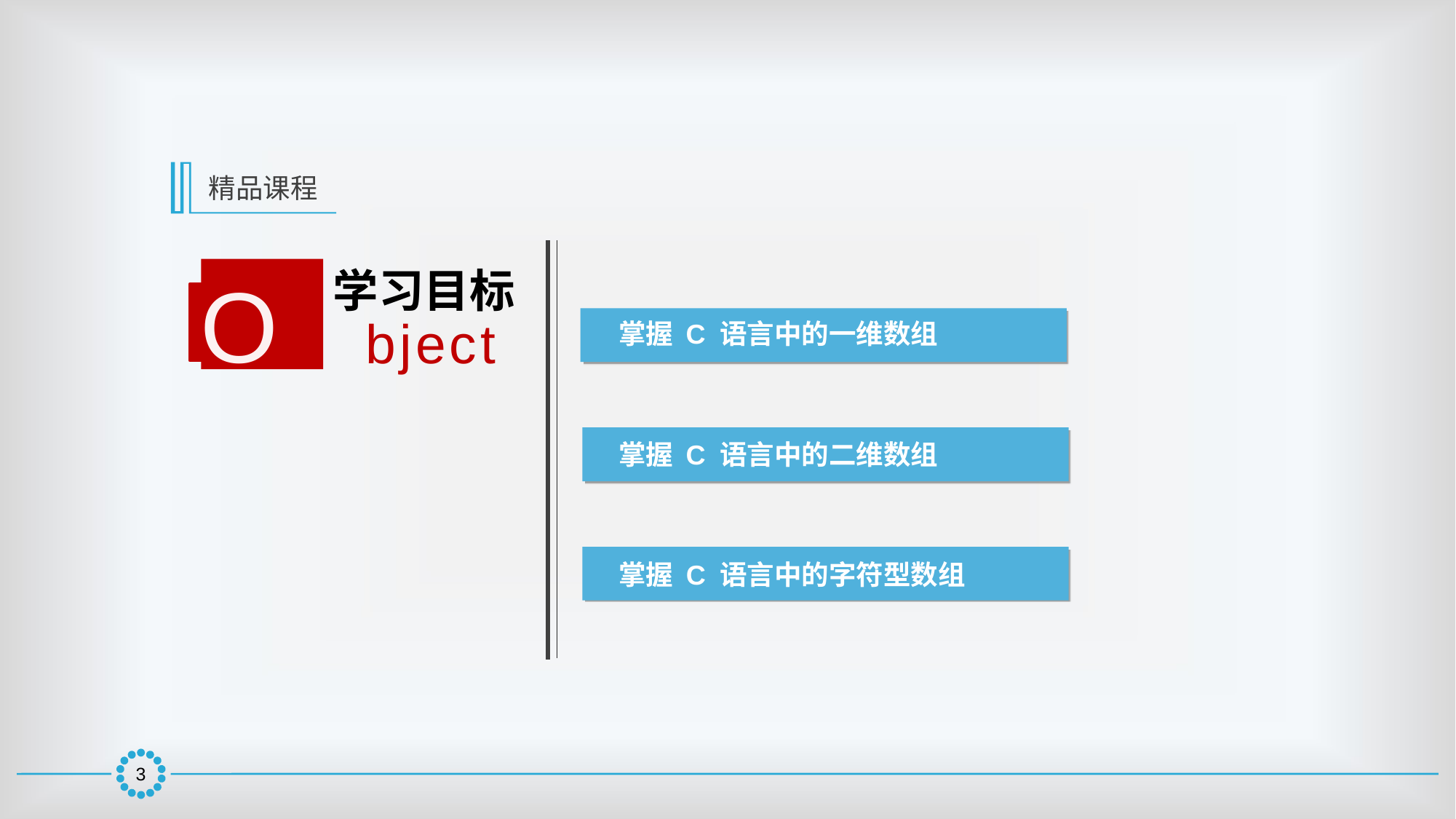

精品课程
学习目标

O

bject

掌握 C 语言中的一维数组

掌握 C 语言中的二维数组

掌握 C 语言中的字符型数组

3